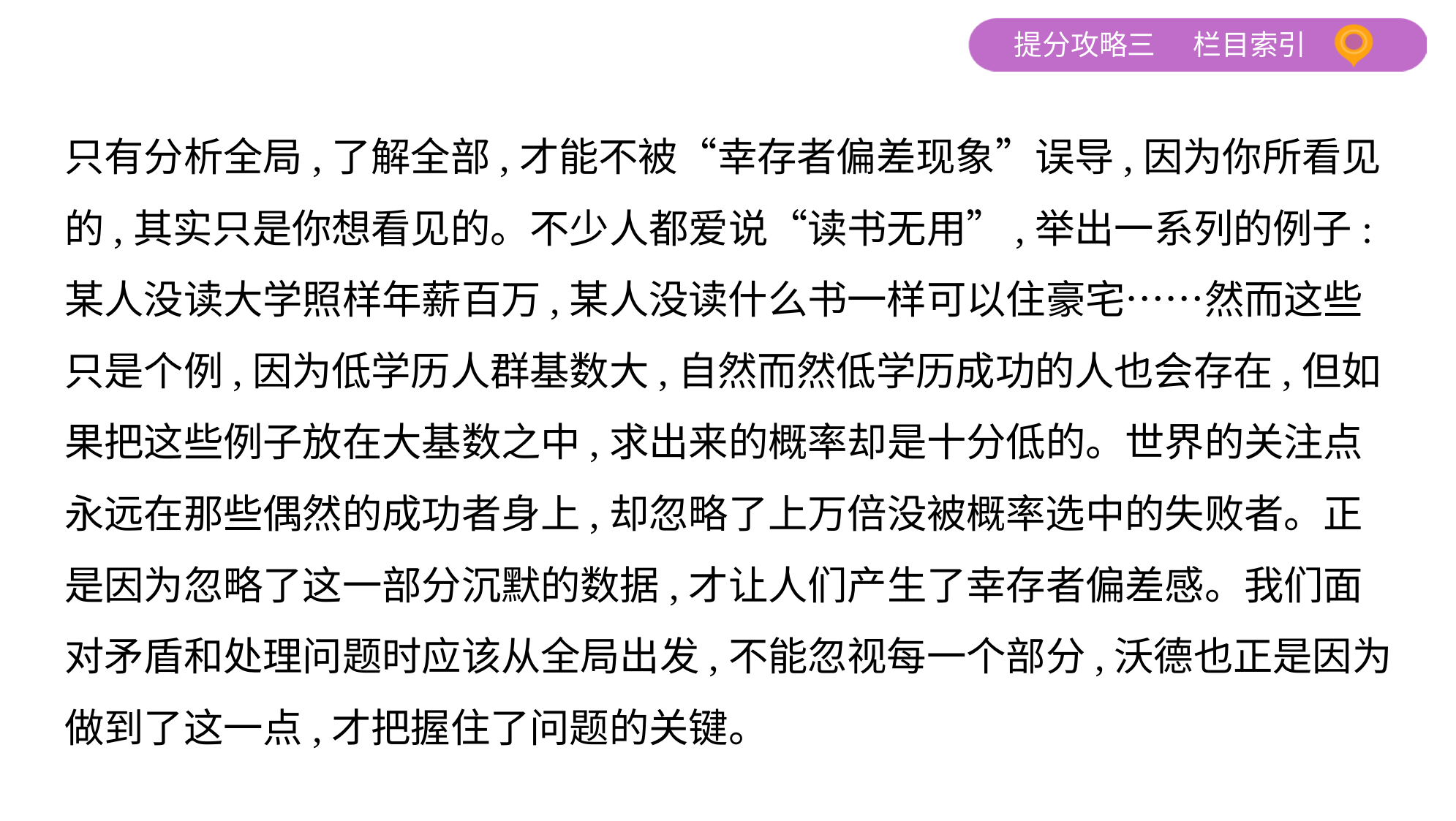

只有分析全局,了解全部,才能不被“幸存者偏差现象”误导,因为你所看见
的,其实只是你想看见的。不少人都爱说“读书无用”,举出一系列的例子:
某人没读大学照样年薪百万,某人没读什么书一样可以住豪宅……然而这些
只是个例,因为低学历人群基数大,自然而然低学历成功的人也会存在,但如
果把这些例子放在大基数之中,求出来的概率却是十分低的。世界的关注点
永远在那些偶然的成功者身上,却忽略了上万倍没被概率选中的失败者。正
是因为忽略了这一部分沉默的数据,才让人们产生了幸存者偏差感。我们面
对矛盾和处理问题时应该从全局出发,不能忽视每一个部分,沃德也正是因为
做到了这一点,才把握住了问题的关键。